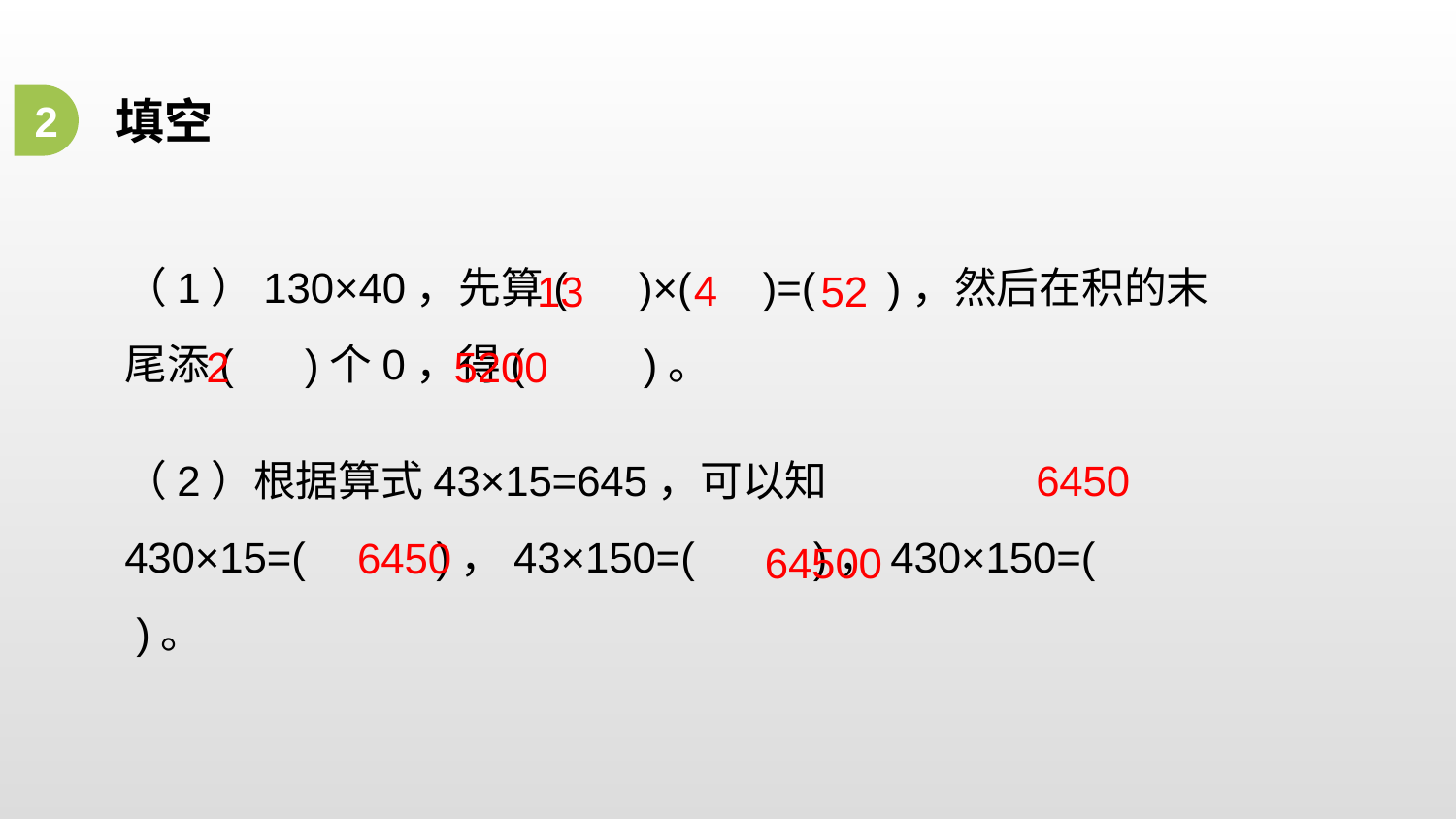

2
填空
（1）130×40，先算(      )×(      )=(      )，然后在积的末尾添(      )个0，得(          )。
4
52
13
2
5200
（2）根据算式43×15=645，可以知430×15=(           )，43×150=(          )，430×150=(               )。
6450
6450
64500